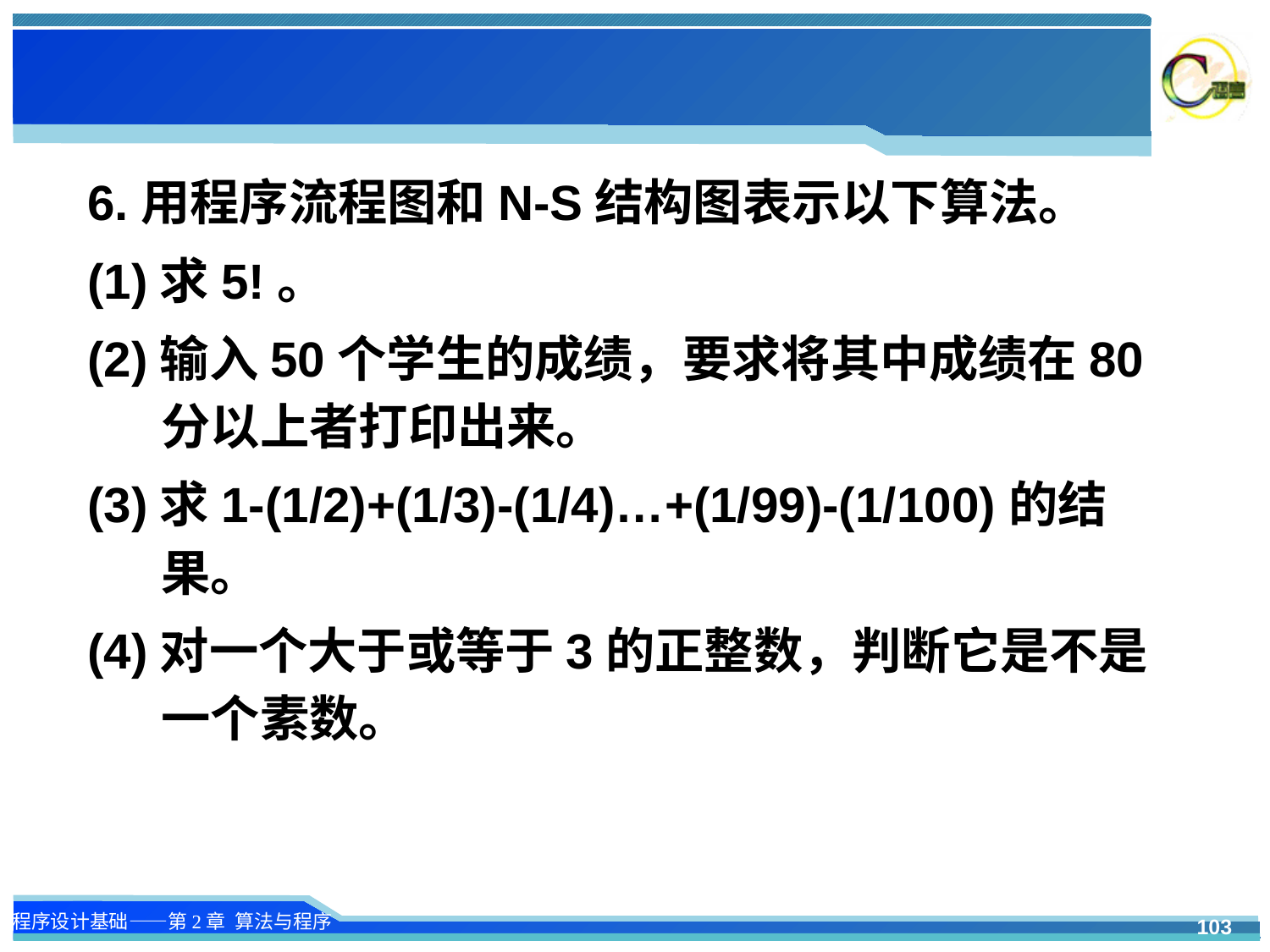

6.用程序流程图和N-S结构图表示以下算法。
(1)求5!。
(2)输入50个学生的成绩，要求将其中成绩在80分以上者打印出来。
(3)求1-(1/2)+(1/3)-(1/4)…+(1/99)-(1/100)的结果。
(4)对一个大于或等于3的正整数，判断它是不是一个素数。
103